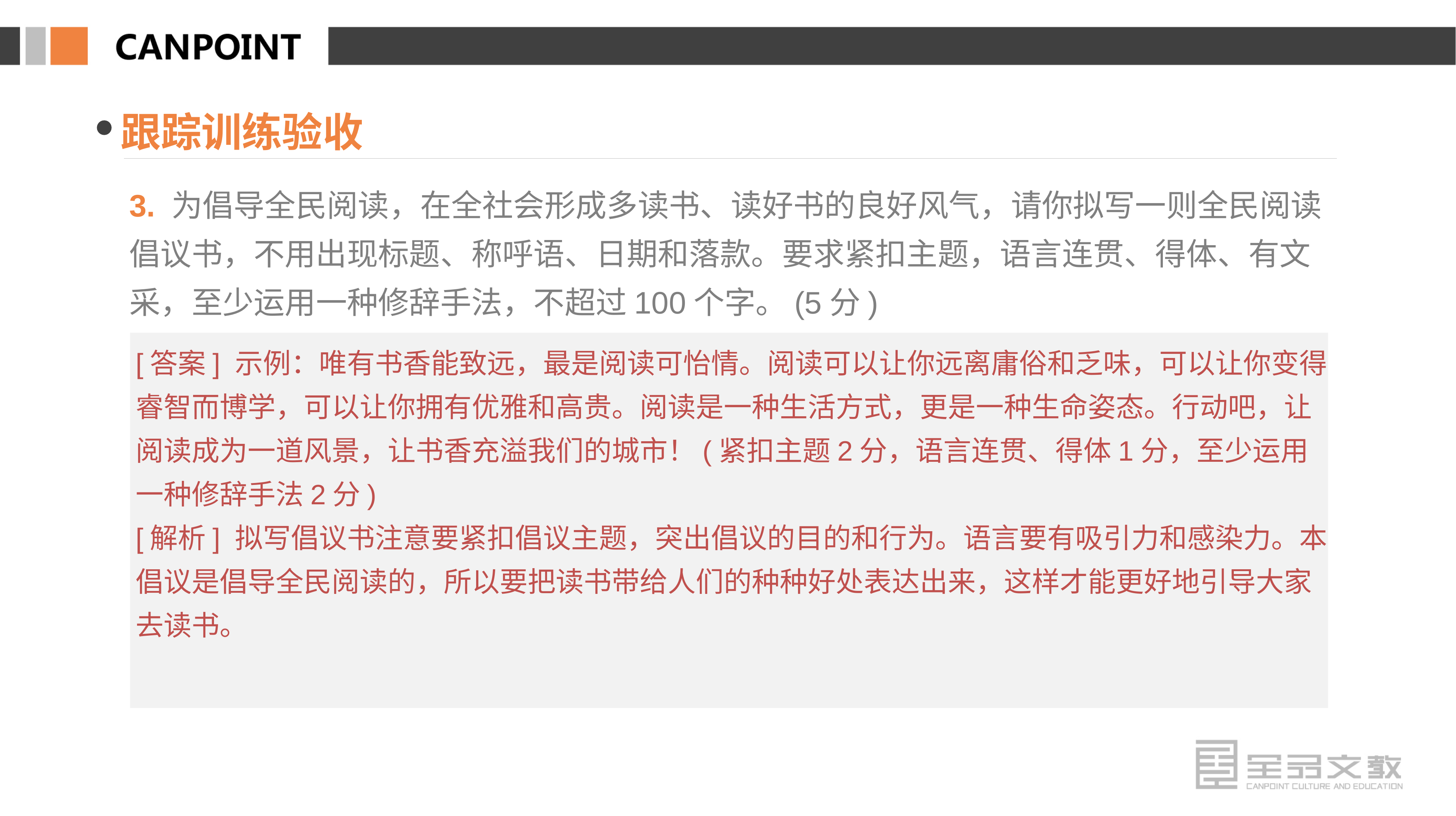

跟踪训练验收

3. 为倡导全民阅读，在全社会形成多读书、读好书的良好风气，请你拟写一则全民阅读倡议书，不用出现标题、称呼语、日期和落款。要求紧扣主题，语言连贯、得体、有文采，至少运用一种修辞手法，不超过100个字。(5分)

[答案] 示例：唯有书香能致远，最是阅读可怡情。阅读可以让你远离庸俗和乏味，可以让你变得睿智而博学，可以让你拥有优雅和高贵。阅读是一种生活方式，更是一种生命姿态。行动吧，让阅读成为一道风景，让书香充溢我们的城市！(紧扣主题2分，语言连贯、得体1分，至少运用一种修辞手法2分)
[解析] 拟写倡议书注意要紧扣倡议主题，突出倡议的目的和行为。语言要有吸引力和感染力。本倡议是倡导全民阅读的，所以要把读书带给人们的种种好处表达出来，这样才能更好地引导大家去读书。